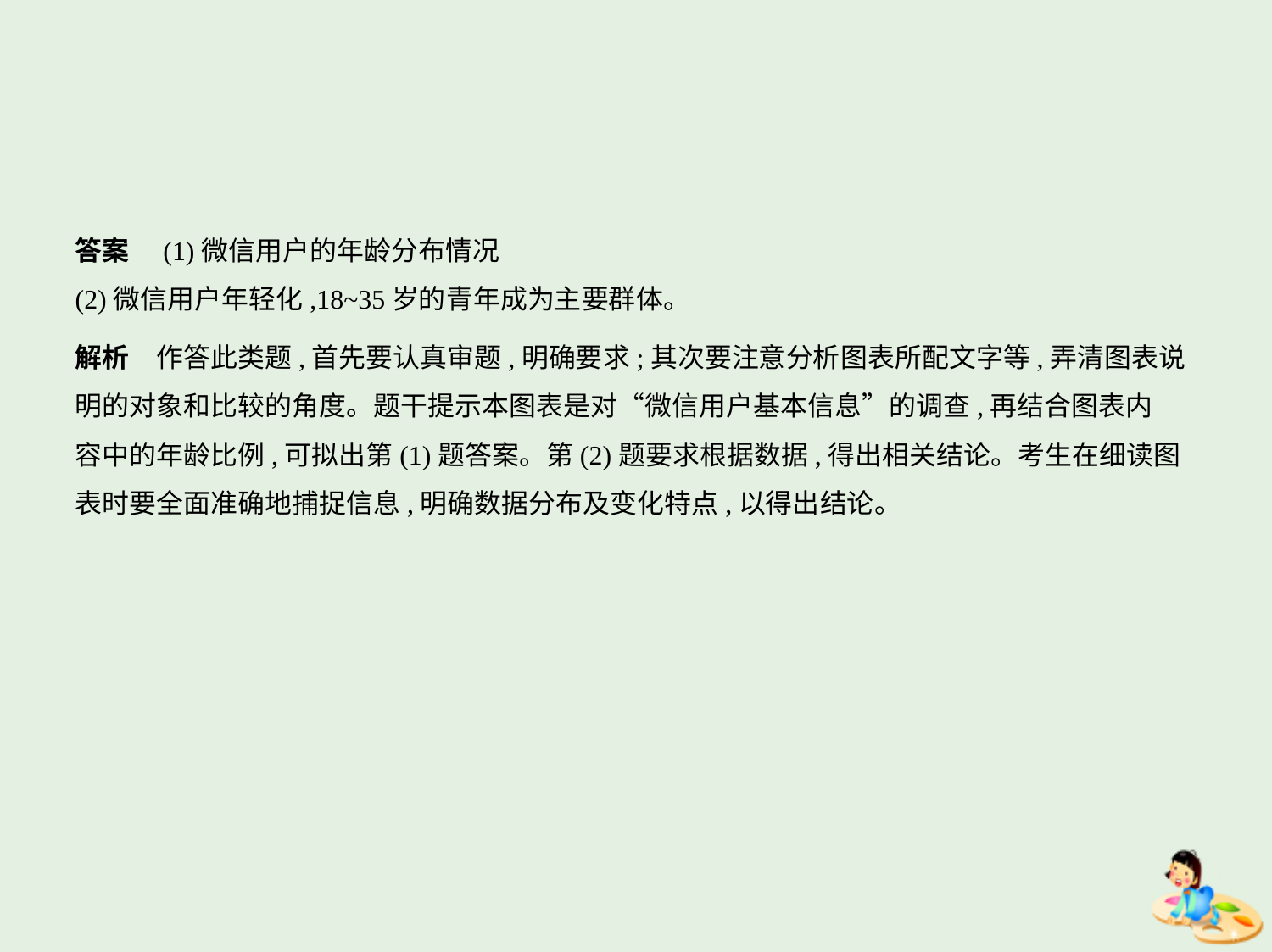

答案　(1)微信用户的年龄分布情况
(2)微信用户年轻化,18~35岁的青年成为主要群体。
解析　作答此类题,首先要认真审题,明确要求;其次要注意分析图表所配文字等,弄清图表说
明的对象和比较的角度。题干提示本图表是对“微信用户基本信息”的调查,再结合图表内
容中的年龄比例,可拟出第(1)题答案。第(2)题要求根据数据,得出相关结论。考生在细读图
表时要全面准确地捕捉信息,明确数据分布及变化特点,以得出结论。